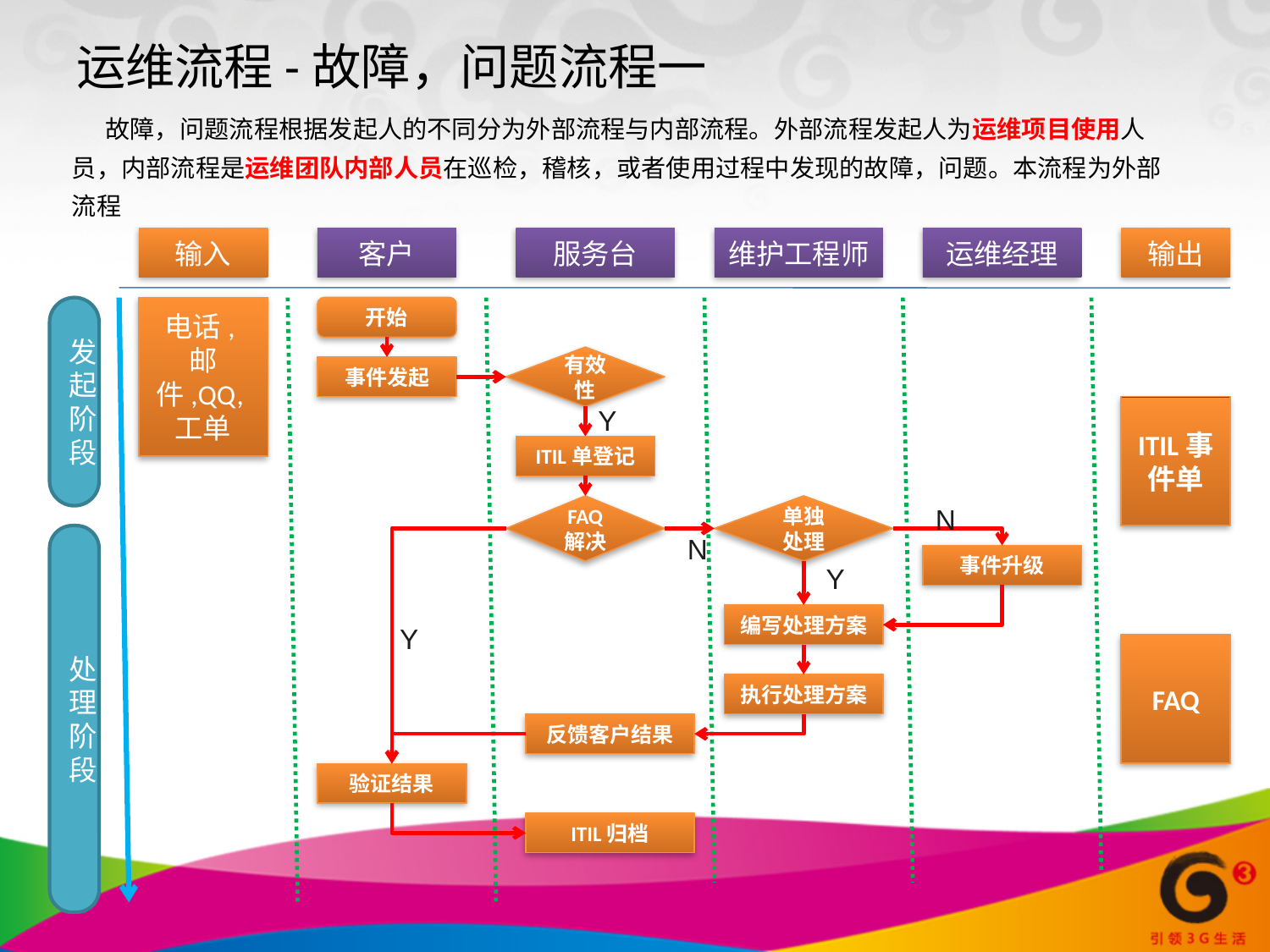

运维流程-故障，问题流程一
     故障，问题流程根据发起人的不同分为外部流程与内部流程。外部流程发起人为运维项目使用人员，内部流程是运维团队内部人员在巡检，稽核，或者使用过程中发现的故障，问题。本流程为外部流程
输入
客户
服务台
维护工程师
运维经理
输出
发起阶段
电话,邮件,QQ,工单
开始
有效性
事件发起
Y
ITIL事件单
ITIL单登记
FAQ
解决
单独
处理
N
处理
阶段
N
事件升级
Y
编写处理方案
Y
FAQ
执行处理方案
反馈客户结果
验证结果
ITIL归档